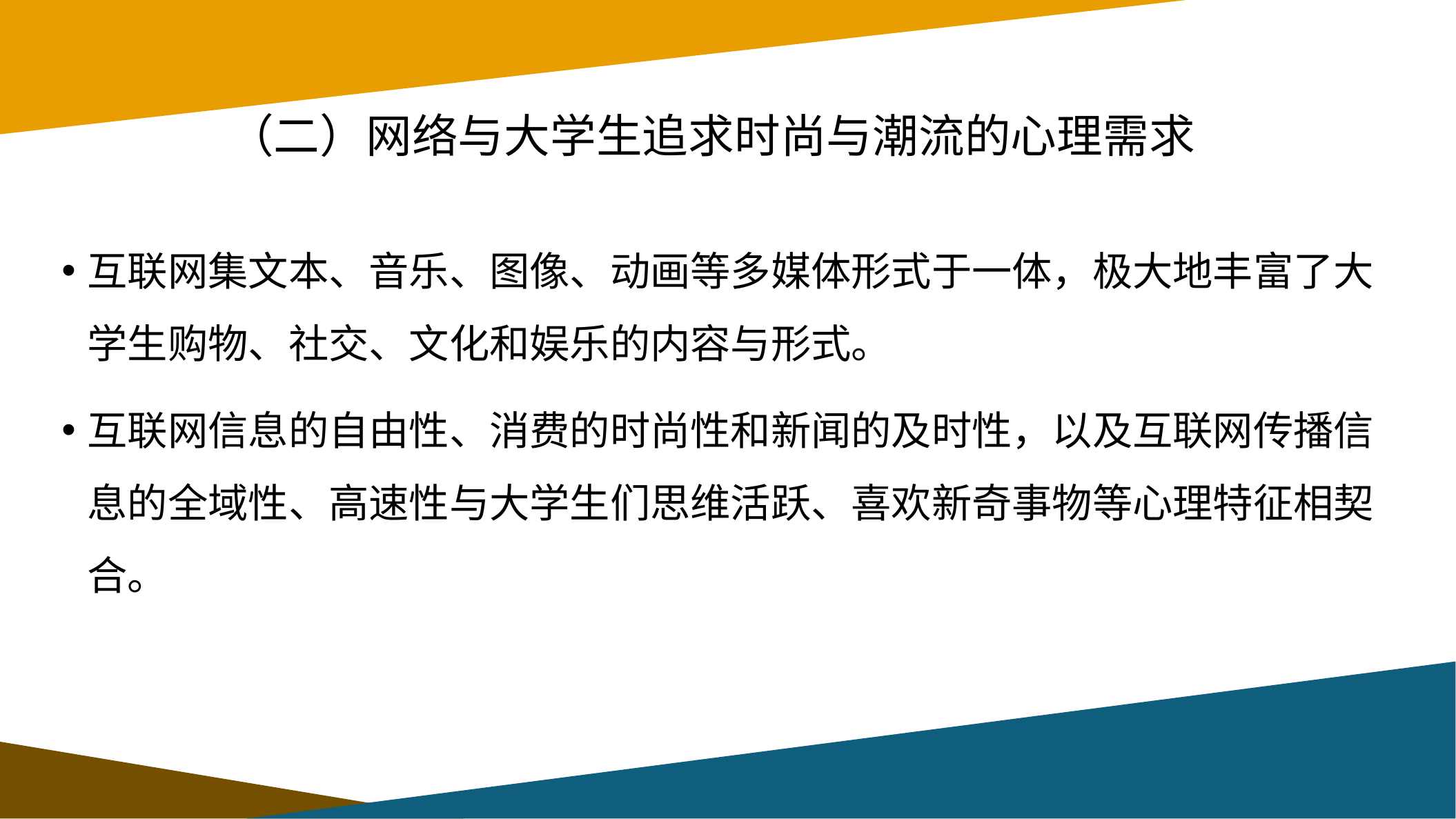

# （二）网络与大学生追求时尚与潮流的心理需求
互联网集文本、音乐、图像、动画等多媒体形式于一体，极大地丰富了大学生购物、社交、文化和娱乐的内容与形式。
互联网信息的自由性、消费的时尚性和新闻的及时性，以及互联网传播信息的全域性、高速性与大学生们思维活跃、喜欢新奇事物等心理特征相契合。